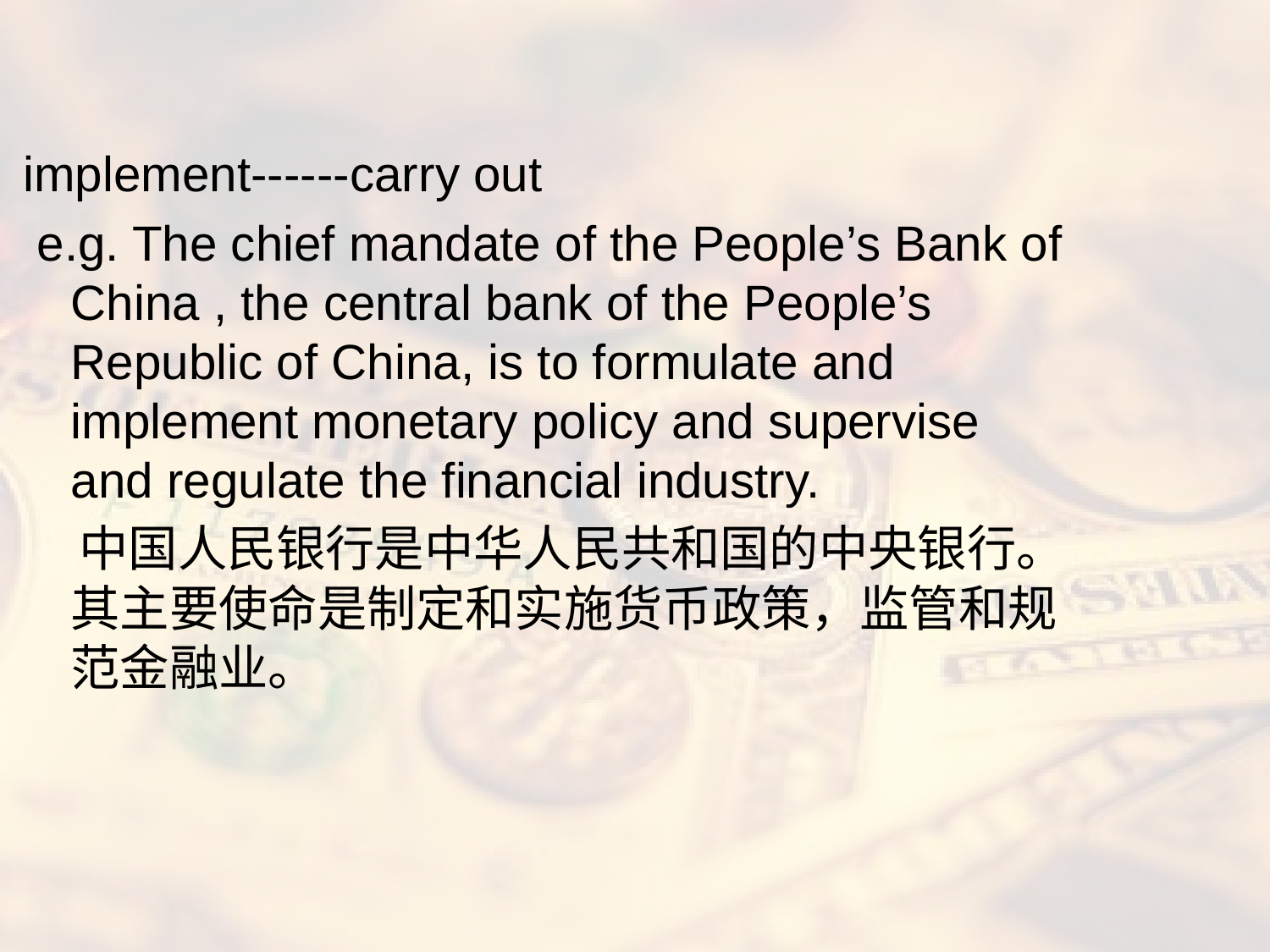

#
implement------carry out
 e.g. The chief mandate of the People’s Bank of China , the central bank of the People’s Republic of China, is to formulate and implement monetary policy and supervise and regulate the financial industry.
    中国人民银行是中华人民共和国的中央银行。其主要使命是制定和实施货币政策，监管和规范金融业。